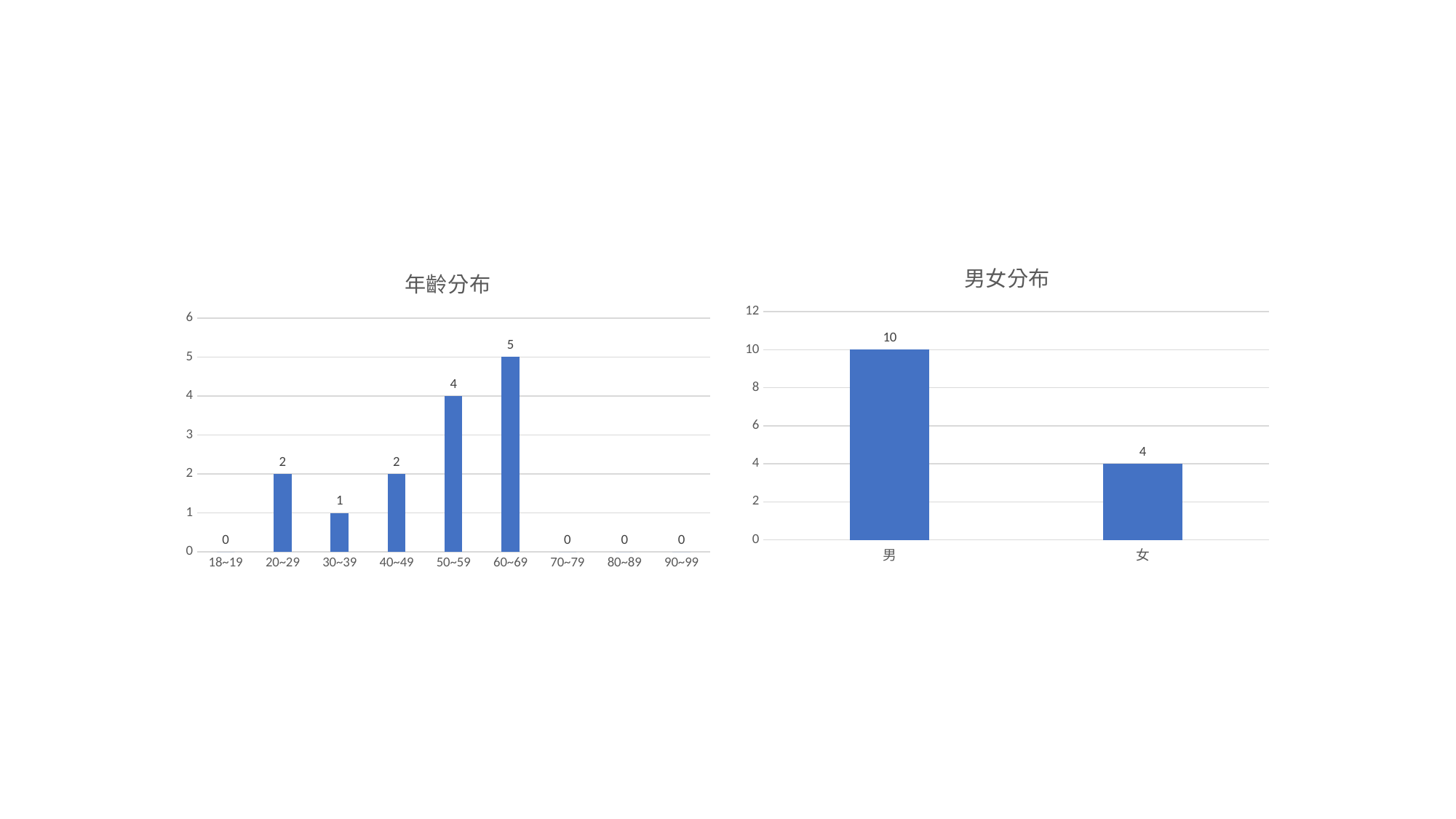

### Chart: 男女分布

| Category |  |
|---|---|
| 男 | 10.0 |
| 女 | 4.0 |

### Chart: 年齡分布

| Category |  |
|---|---|
| 18~19 | 0.0 |
| 20~29 | 2.0 |
| 30~39 | 1.0 |
| 40~49 | 2.0 |
| 50~59 | 4.0 |
| 60~69 | 5.0 |
| 70~79 | 0.0 |
| 80~89 | 0.0 |
| 90~99 | 0.0 |